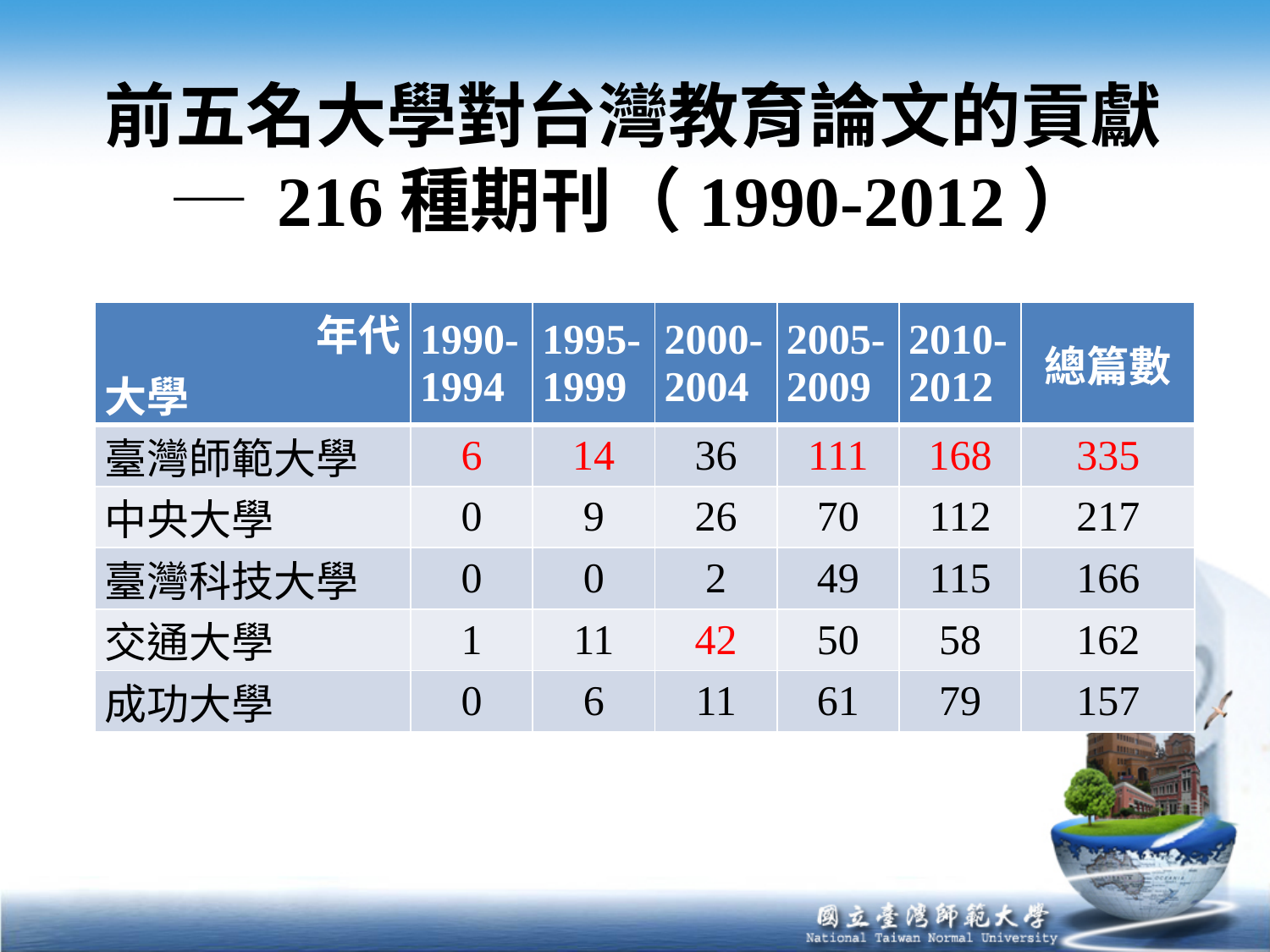

# 前五名大學對台灣教育論文的貢獻 ─ 216種期刊（1990-2012）
| 年代 大學 | 1990- 1994 | 1995- 1999 | 2000- 2004 | 2005- 2009 | 2010- 2012 | 總篇數 |
| --- | --- | --- | --- | --- | --- | --- |
| 臺灣師範大學 | 6 | 14 | 36 | 111 | 168 | 335 |
| 中央大學 | 0 | 9 | 26 | 70 | 112 | 217 |
| 臺灣科技大學 | 0 | 0 | 2 | 49 | 115 | 166 |
| 交通大學 | 1 | 11 | 42 | 50 | 58 | 162 |
| 成功大學 | 0 | 6 | 11 | 61 | 79 | 157 |